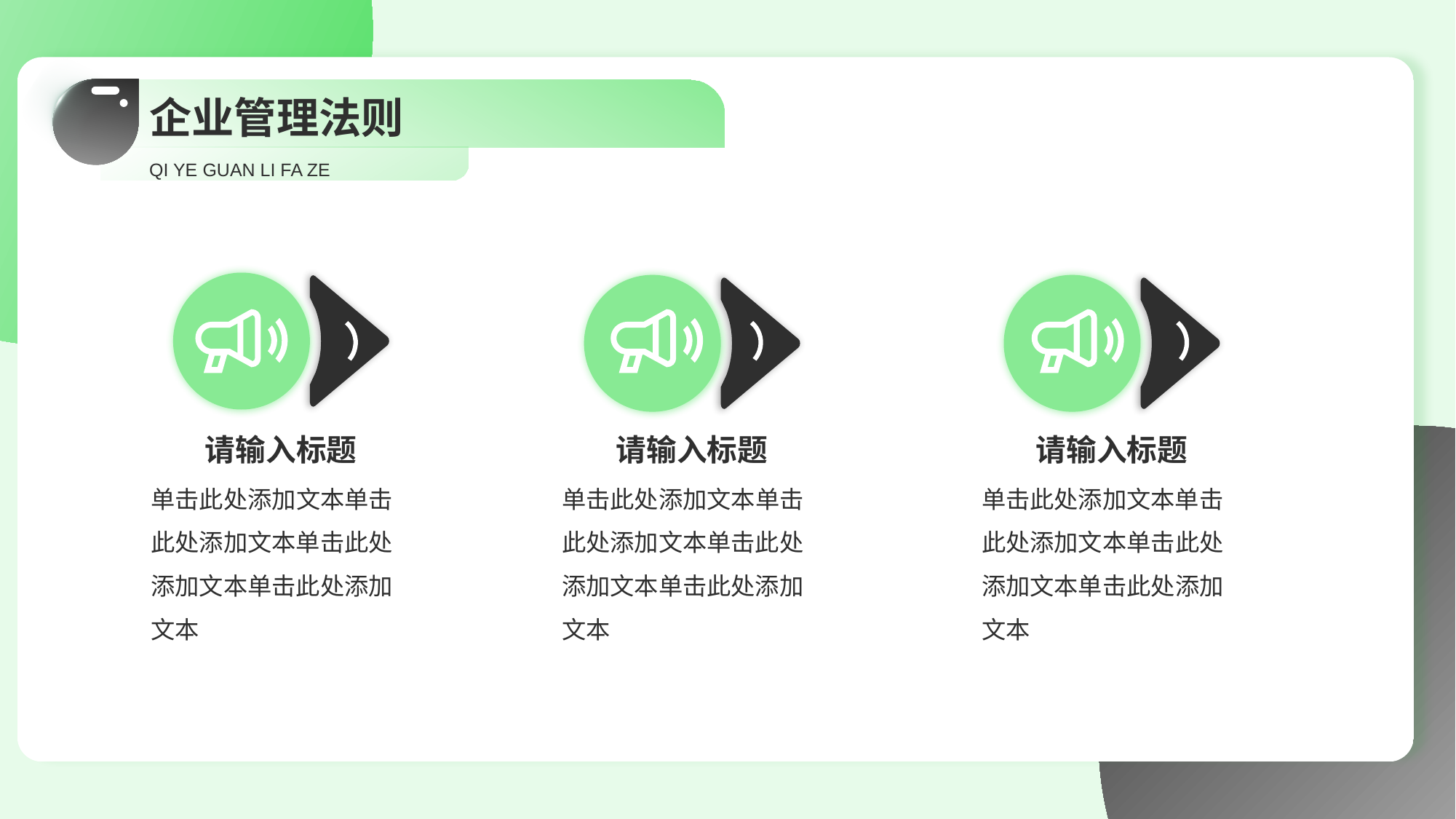

# 企业管理法则
QI YE GUAN LI FA ZE

请输入标题
单击此处添加文本单击此处添加文本单击此处添加文本单击此处添加文本

请输入标题
单击此处添加文本单击此处添加文本单击此处添加文本单击此处添加文本

请输入标题
单击此处添加文本单击此处添加文本单击此处添加文本单击此处添加文本